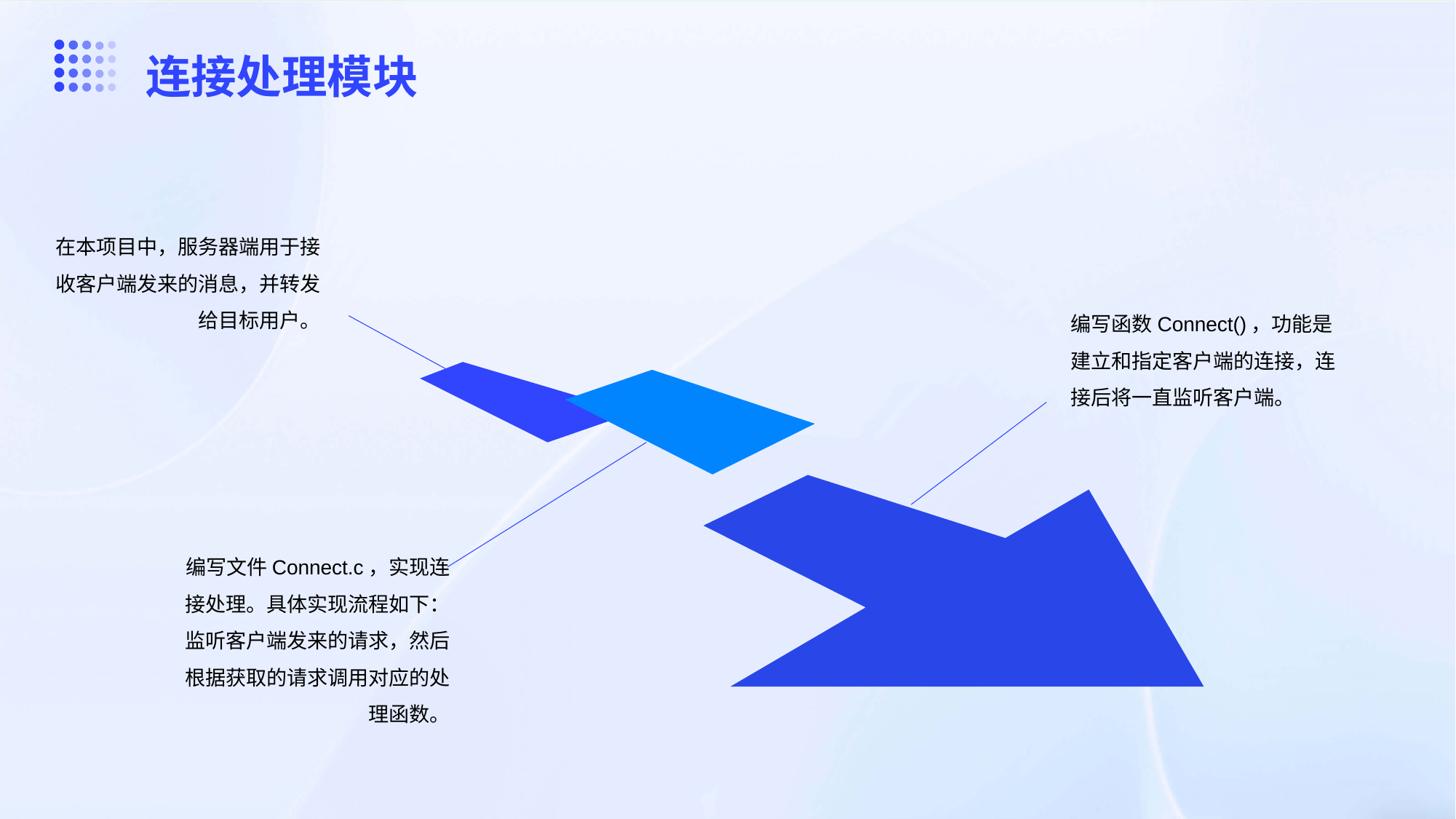

连接处理模块

在本项目中，服务器端用于接收客户端发来的消息，并转发给目标用户。
编写函数Connect()，功能是建立和指定客户端的连接，连接后将一直监听客户端。

编写文件Connect.c，实现连接处理。具体实现流程如下：监听客户端发来的请求，然后根据获取的请求调用对应的处理函数。